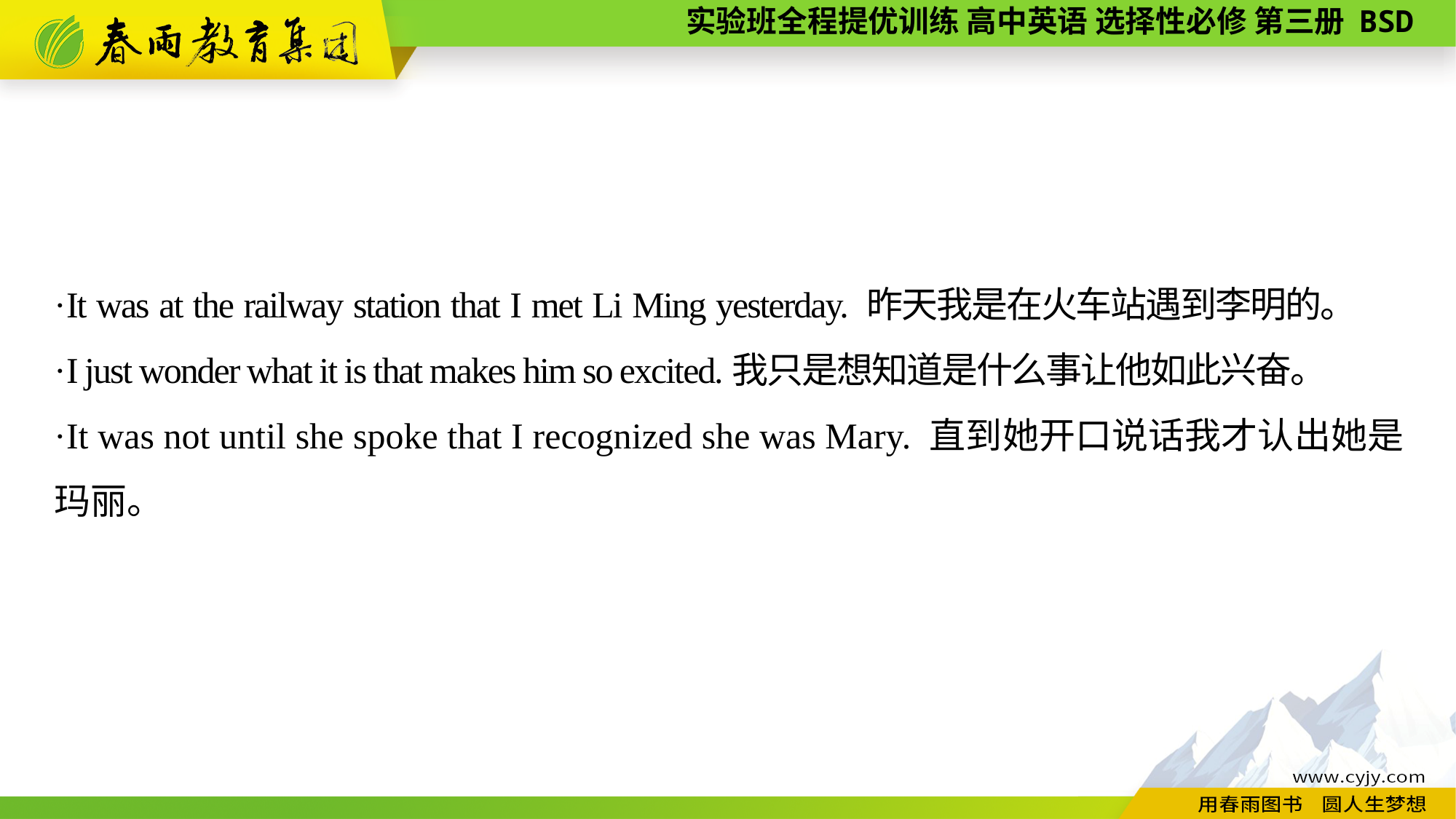

·It was at the railway station that I met Li Ming yesterday. 昨天我是在火车站遇到李明的。
·I just wonder what it is that makes him so excited.我只是想知道是什么事让他如此兴奋。
·It was not until she spoke that I recognized she was Mary. 直到她开口说话我才认出她是玛丽。